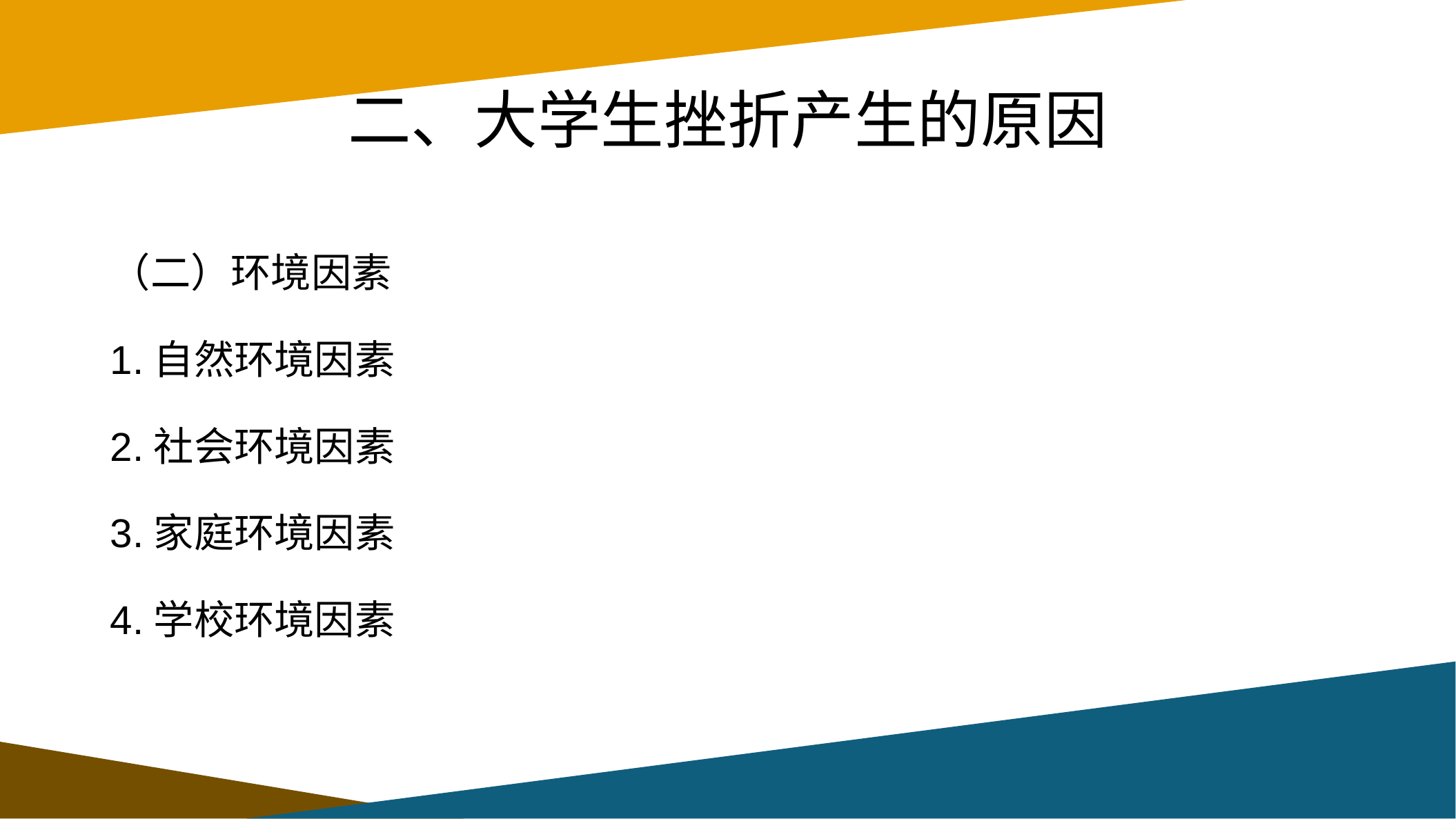

# 二、大学生挫折产生的原因
（二）环境因素
1.自然环境因素
2.社会环境因素
3.家庭环境因素
4.学校环境因素